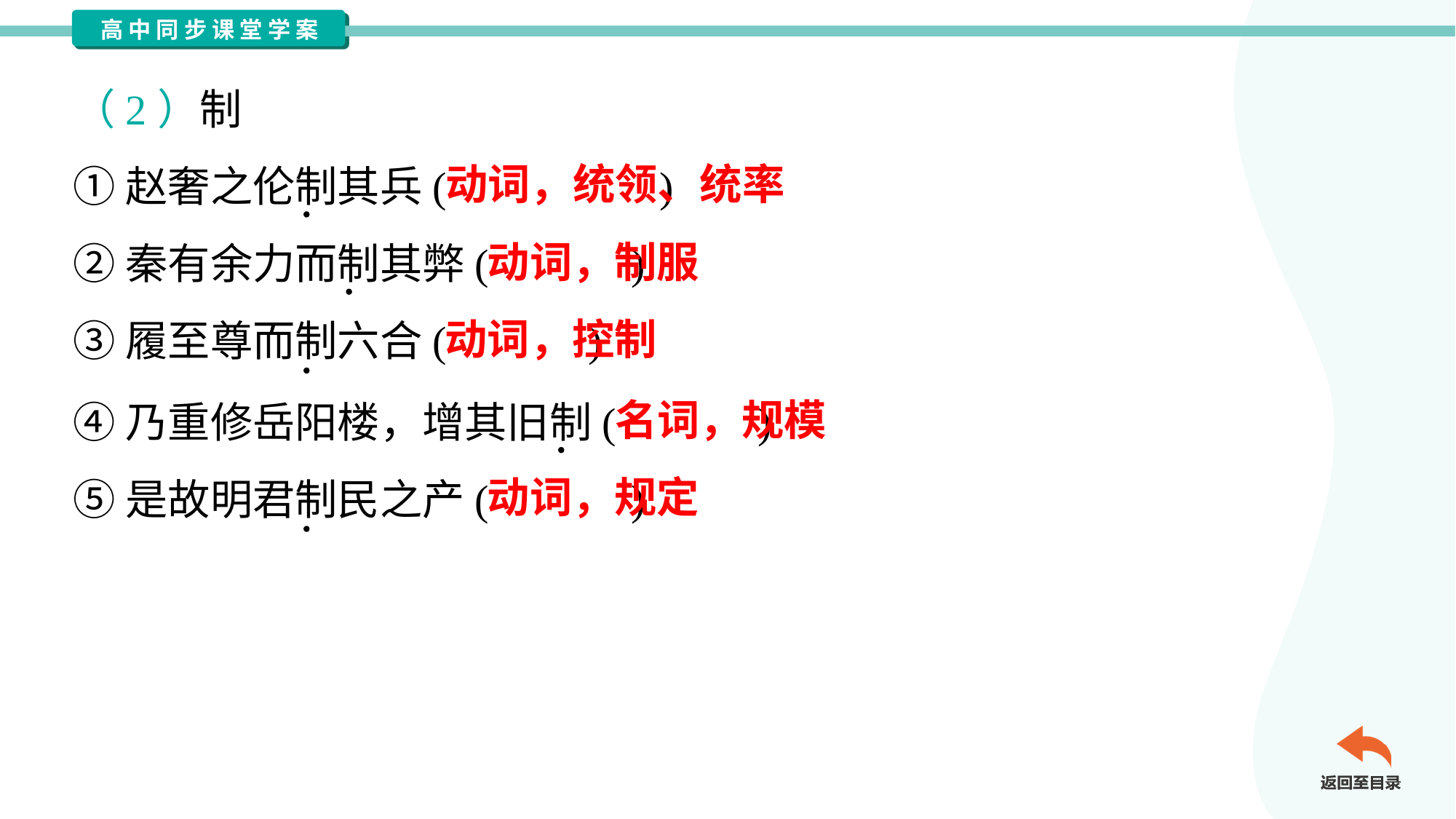

（2）制
①赵奢之伦制其兵(                  )
②秦有余力而制其弊(            )
③履至尊而制六合(            )
动词，统领、统率
动词，制服

动词，控制

④乃重修岳阳楼，增其旧制(            )
⑤是故明君制民之产(            )
名词，规模
动词，规定